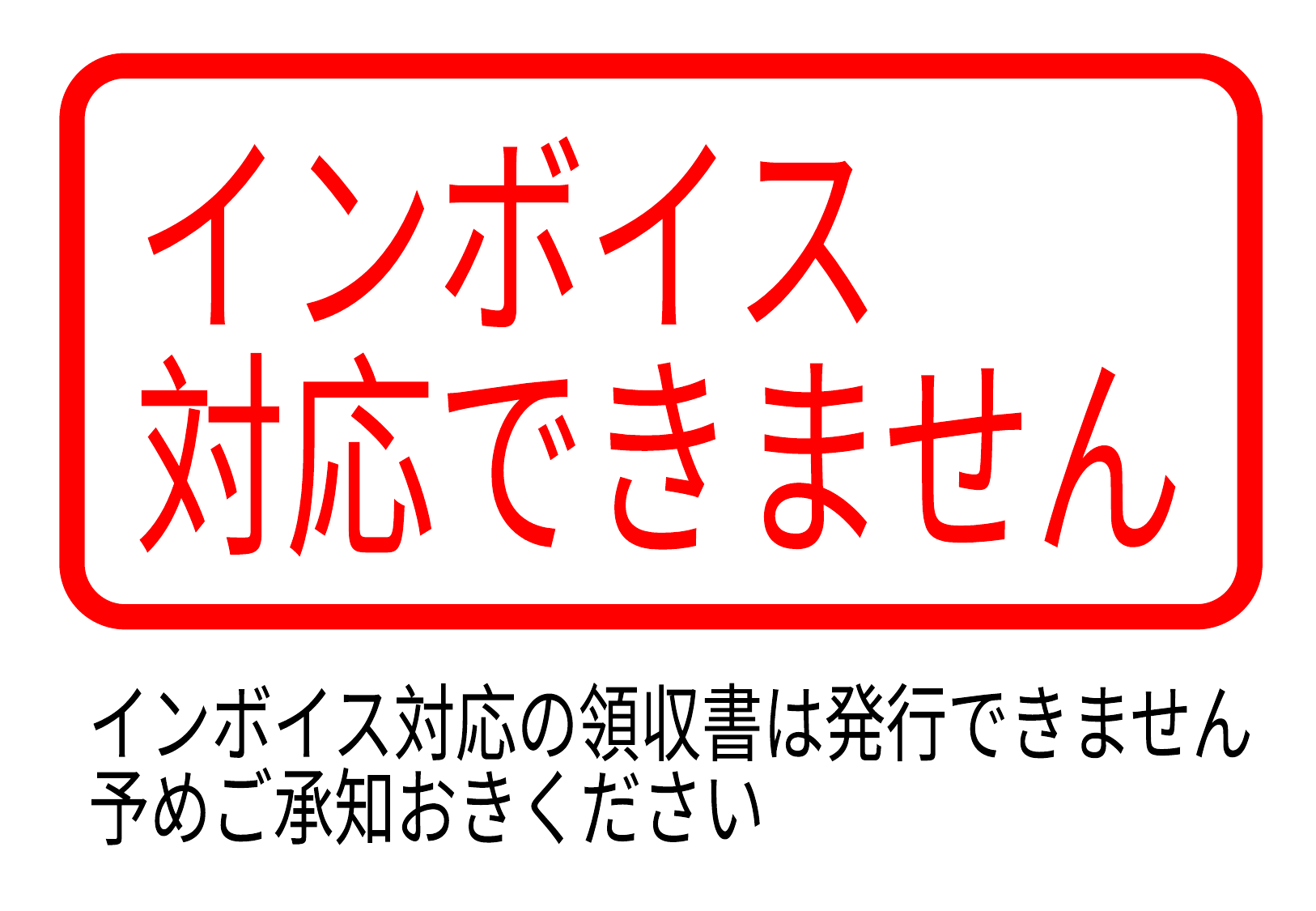

インボイス
対応できません
インボイス対応の領収書は発行できません
予めご承知おきください